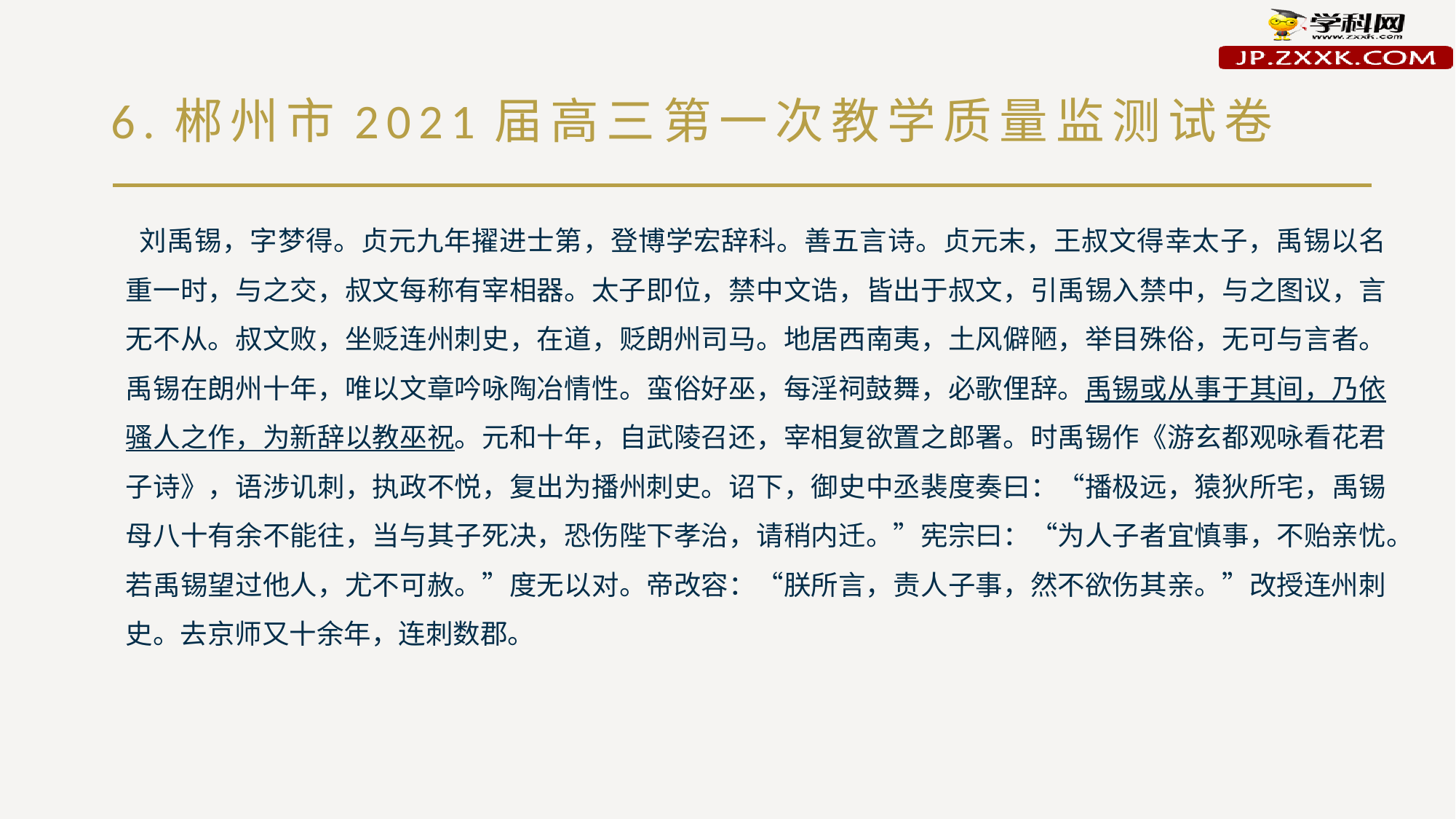

# 6.郴州市2021届高三第一次教学质量监测试卷
 刘禹锡，字梦得。贞元九年擢进士第，登博学宏辞科。善五言诗。贞元末，王叔文得幸太子，禹锡以名重一时，与之交，叔文每称有宰相器。太子即位，禁中文诰，皆出于叔文，引禹锡入禁中，与之图议，言无不从。叔文败，坐贬连州刺史，在道，贬朗州司马。地居西南夷，土风僻陋，举目殊俗，无可与言者。禹锡在朗州十年，唯以文章吟咏陶冶情性。蛮俗好巫，每淫祠鼓舞，必歌俚辞。禹锡或从事于其间，乃依骚人之作，为新辞以教巫祝。元和十年，自武陵召还，宰相复欲置之郎署。时禹锡作《游玄都观咏看花君子诗》，语涉讥刺，执政不悦，复出为播州刺史。诏下，御史中丞裴度奏曰：“播极远，猿狄所宅，禹锡母八十有余不能往，当与其子死决，恐伤陛下孝治，请稍内迁。”宪宗曰：“为人子者宜慎事，不贻亲忧。若禹锡望过他人，尤不可赦。”度无以对。帝改容：“朕所言，责人子事，然不欲伤其亲。”改授连州刺史。去京师又十余年，连刺数郡。